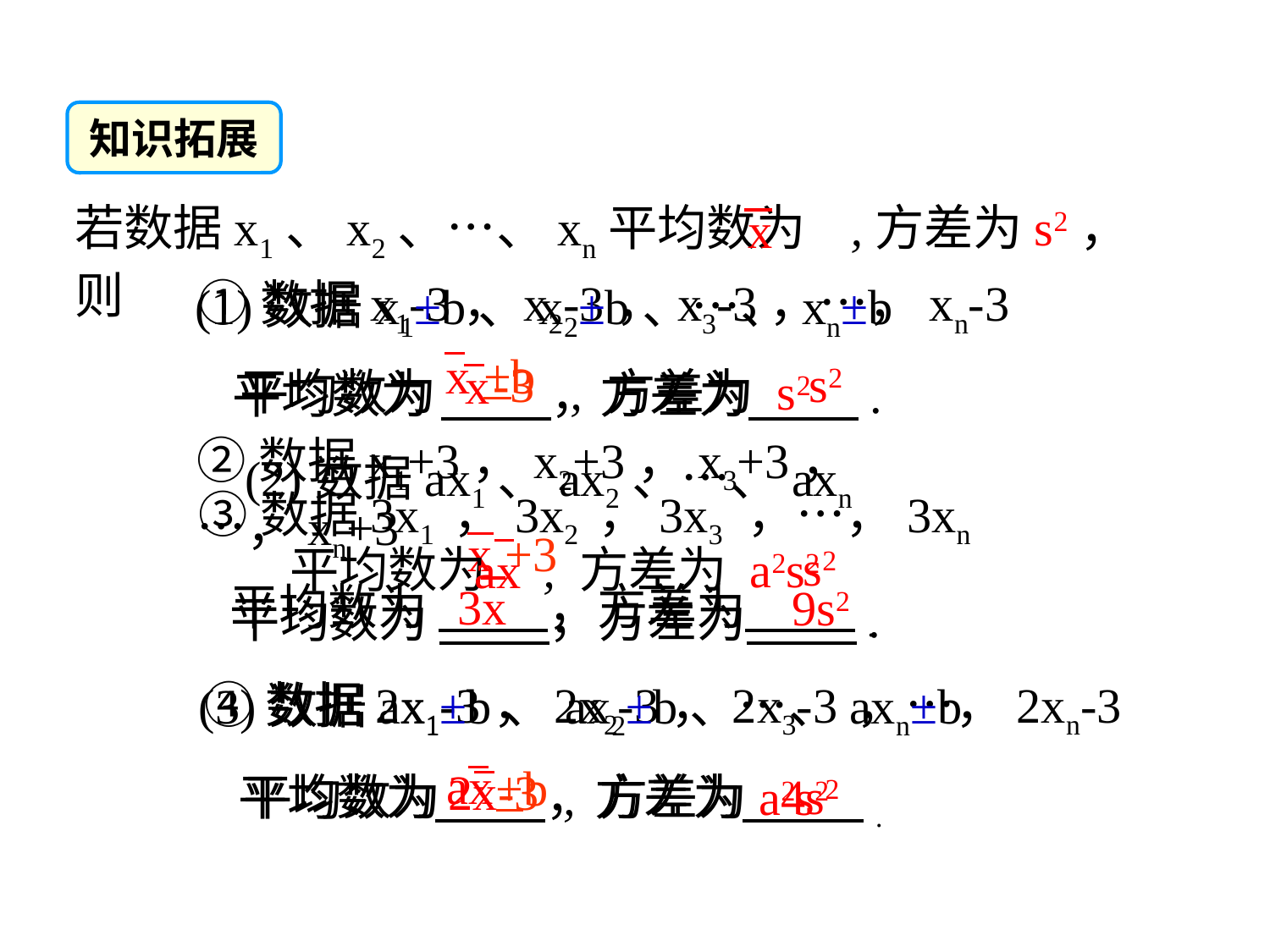

知识拓展
若数据x1、x2、…、xn平均数为   ,方差为s2，则
x
(1)数据x1±b、x2±b、…、xn±b
   平均数为           , 方差为 s2
x
+b
①数据x1-3，x2-3，x3-3，…，xn-3
  平均数为           ，方差为          .
-3
x
s2
②数据x1+3，x2+3，x3+3，…，xn+3
  平均数为           ，方差为          .
(2)数据ax1、ax2、…、axn
   平均数为    , 方差为 a2s2
ax
③数据3x1 ，3x2 ，3x3 ，…，3xn
   平均数为           ，方差为          .
x
+3
s2

3x
9s2
④数据2x1-3，2x2-3，2x3-3 ，…，2xn-3
  平均数为          ，方差为           .
(3)数据ax1±b、ax2±b、…、axn±b
   平均数为          , 方差为a2s2
ax
+b
2x
-3
4s2